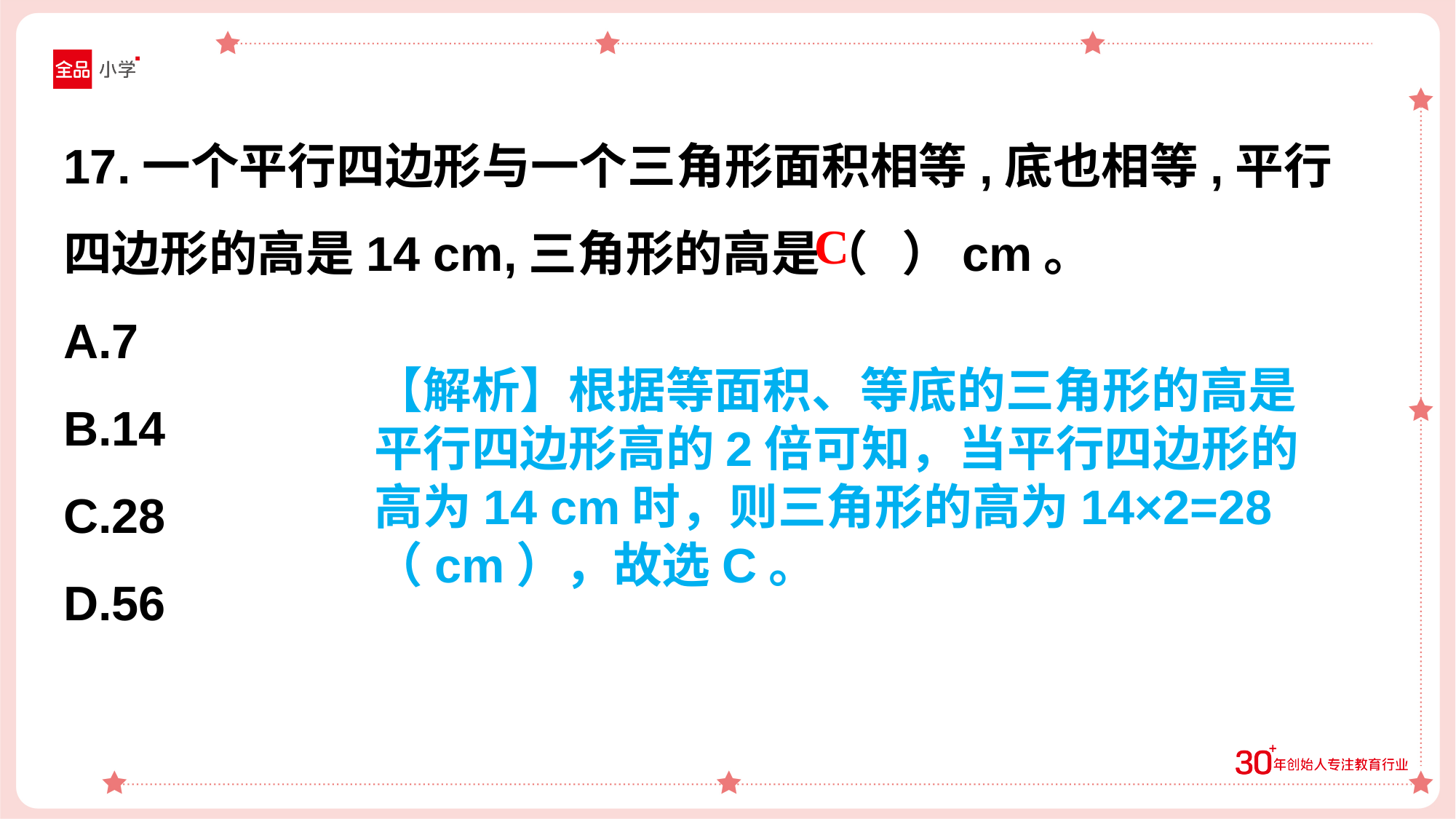

17.一个平行四边形与一个三角形面积相等,底也相等,平行四边形的高是14 cm,三角形的高是（   ）cm。
A.7
B.14
C.28
D.56
C
【解析】根据等面积、等底的三角形的高是平行四边形高的2倍可知，当平行四边形的高为14 cm时，则三角形的高为14×2=28（cm），故选C。